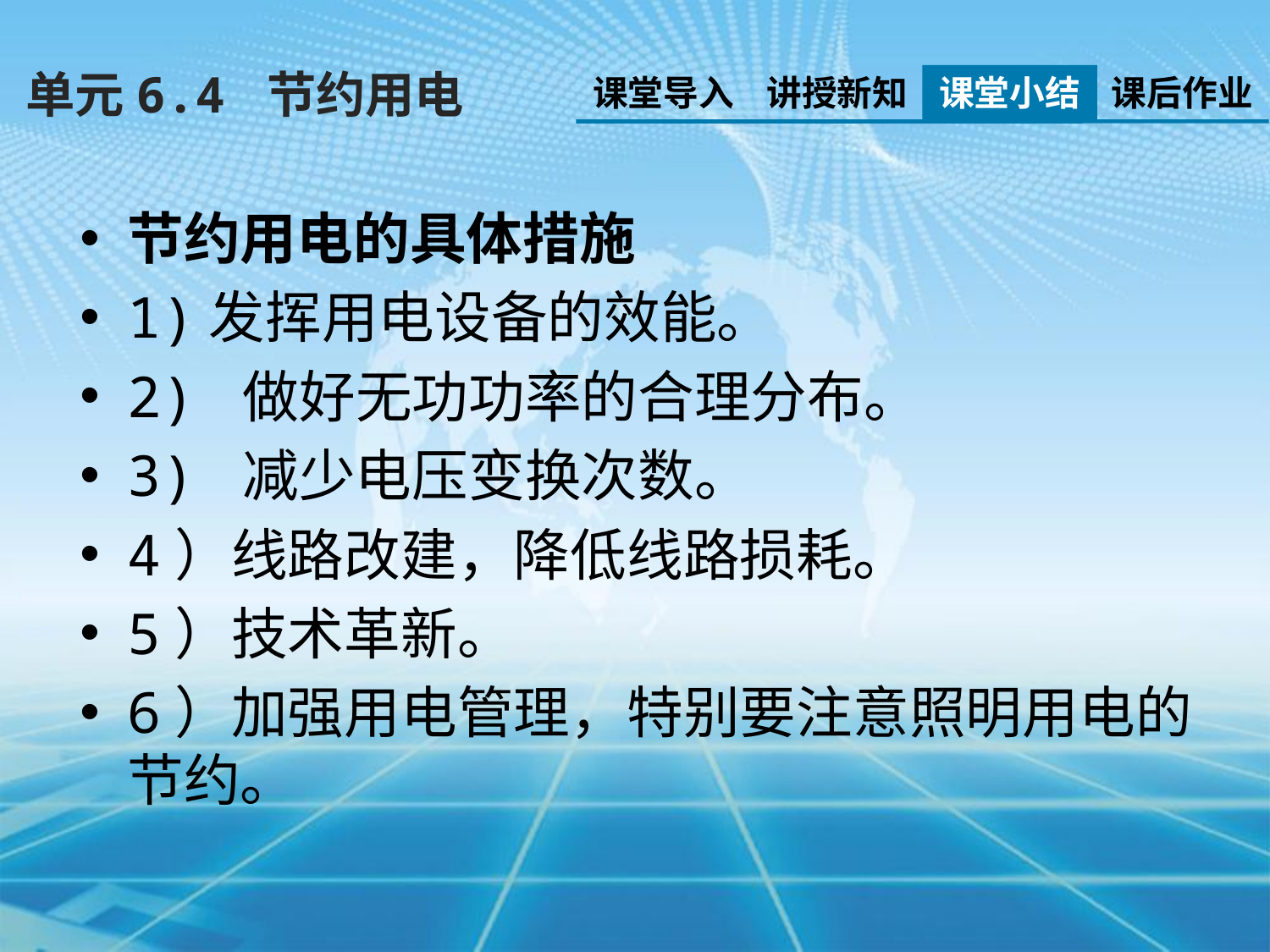

单元6.4 节约用电
课堂导入
讲授新知
课堂小结
课后作业
节约用电的具体措施
1)发挥用电设备的效能。
2) 做好无功功率的合理分布。
3) 减少电压变换次数。
4）线路改建，降低线路损耗。
5）技术革新。
6）加强用电管理，特别要注意照明用电的节约。